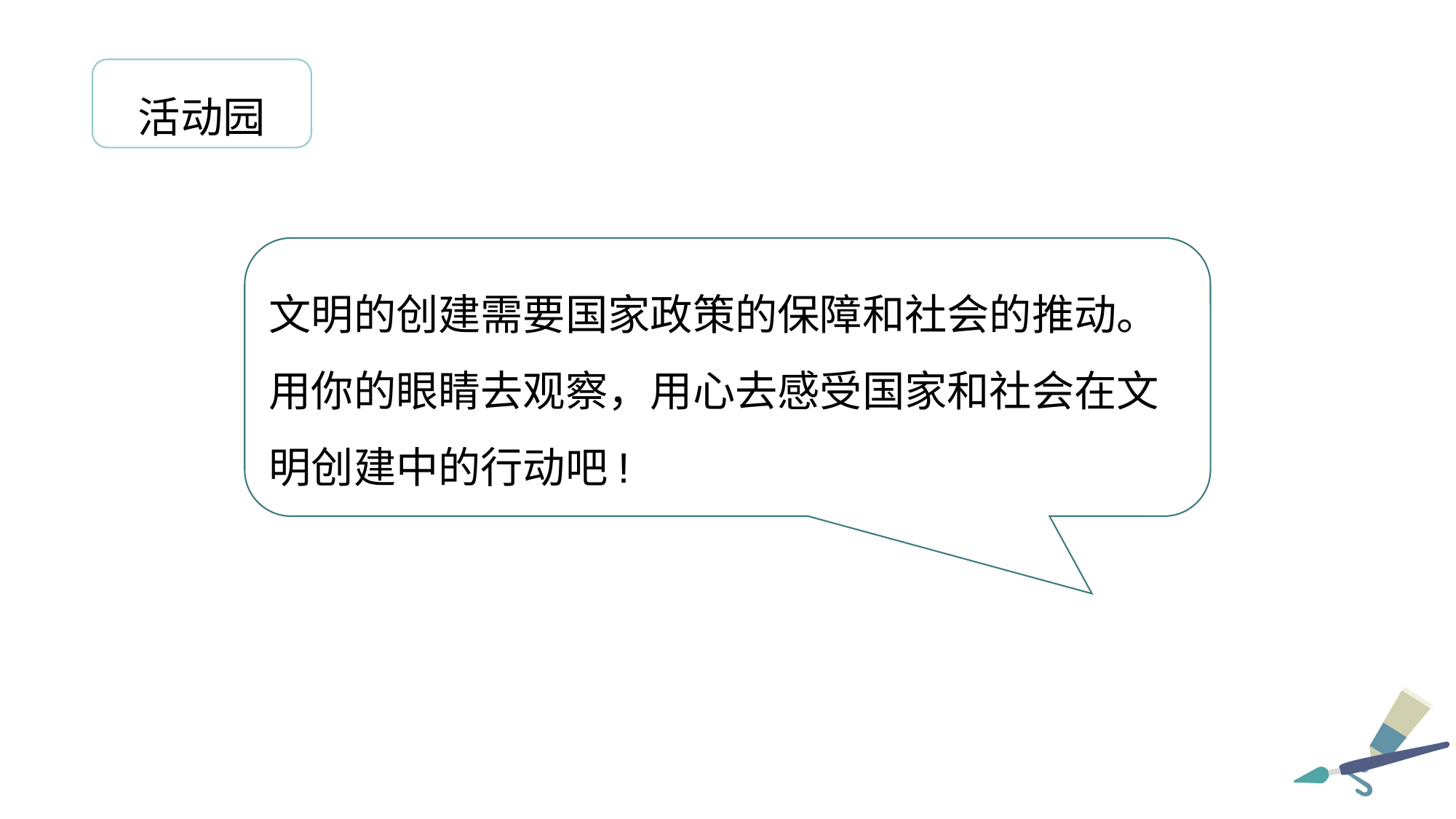

活动园
文明的创建需要国家政策的保障和社会的推动。用你的眼睛去观察，用心去感受国家和社会在文明创建中的行动吧!